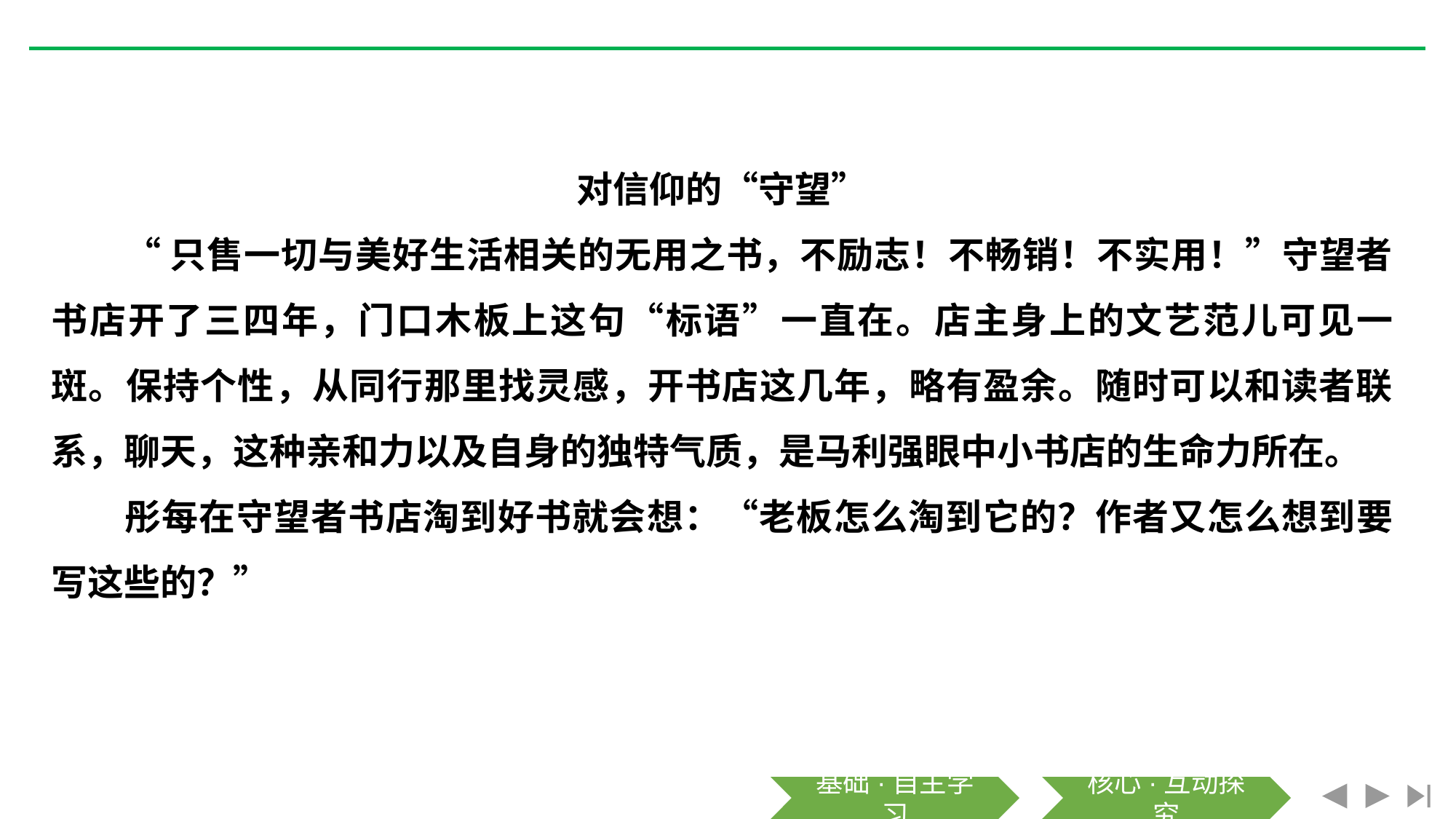

对信仰的“守望”
“只售一切与美好生活相关的无用之书，不励志！不畅销！不实用！”守望者书店开了三四年，门口木板上这句“标语”一直在。店主身上的文艺范儿可见一斑。保持个性，从同行那里找灵感，开书店这几年，略有盈余。随时可以和读者联系，聊天，这种亲和力以及自身的独特气质，是马利强眼中小书店的生命力所在。
彤每在守望者书店淘到好书就会想：“老板怎么淘到它的？作者又怎么想到要写这些的？”